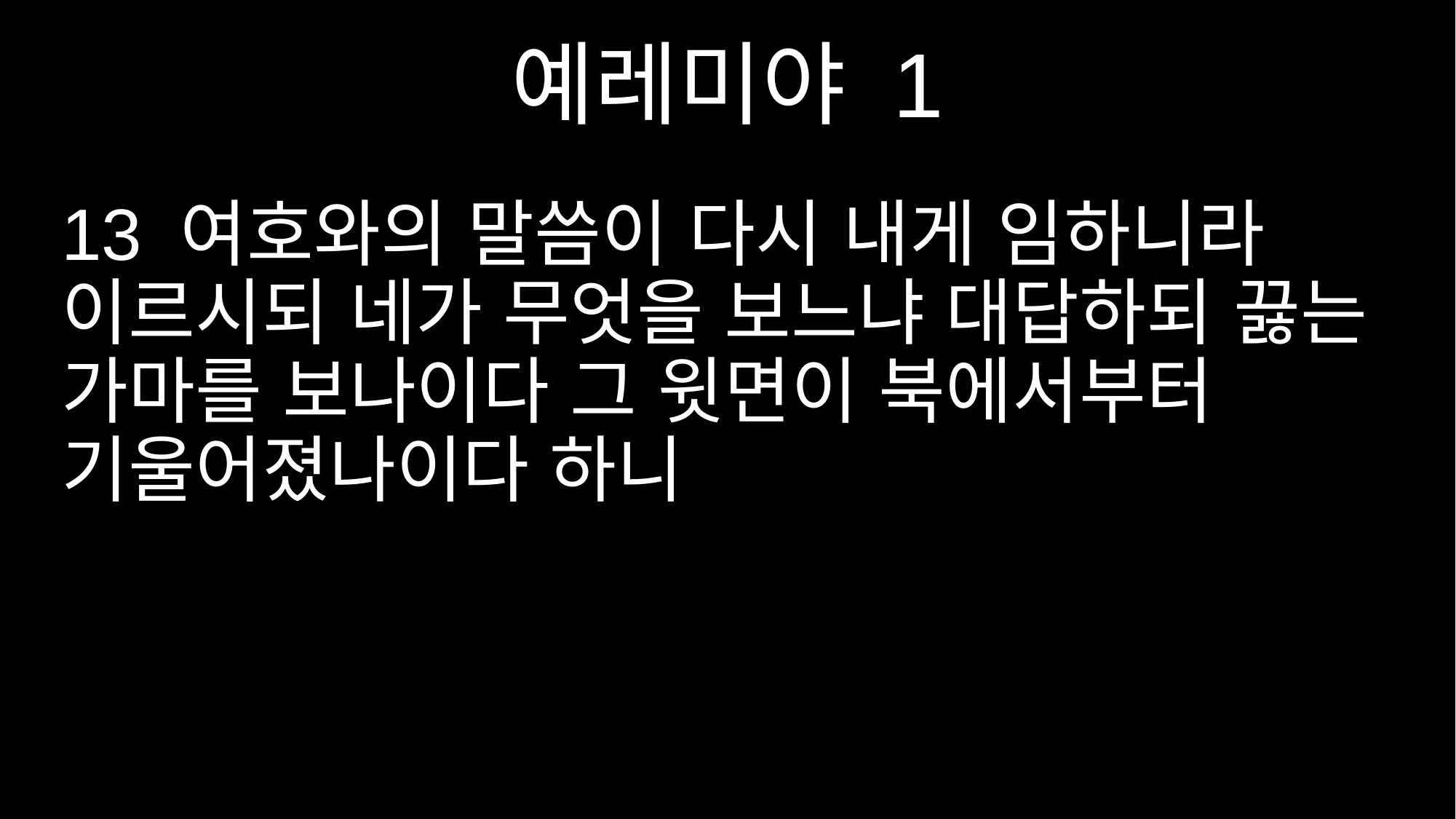

예레미야 1
13 여호와의 말씀이 다시 내게 임하니라 이르시되 네가 무엇을 보느냐 대답하되 끓는 가마를 보나이다 그 윗면이 북에서부터 기울어졌나이다 하니